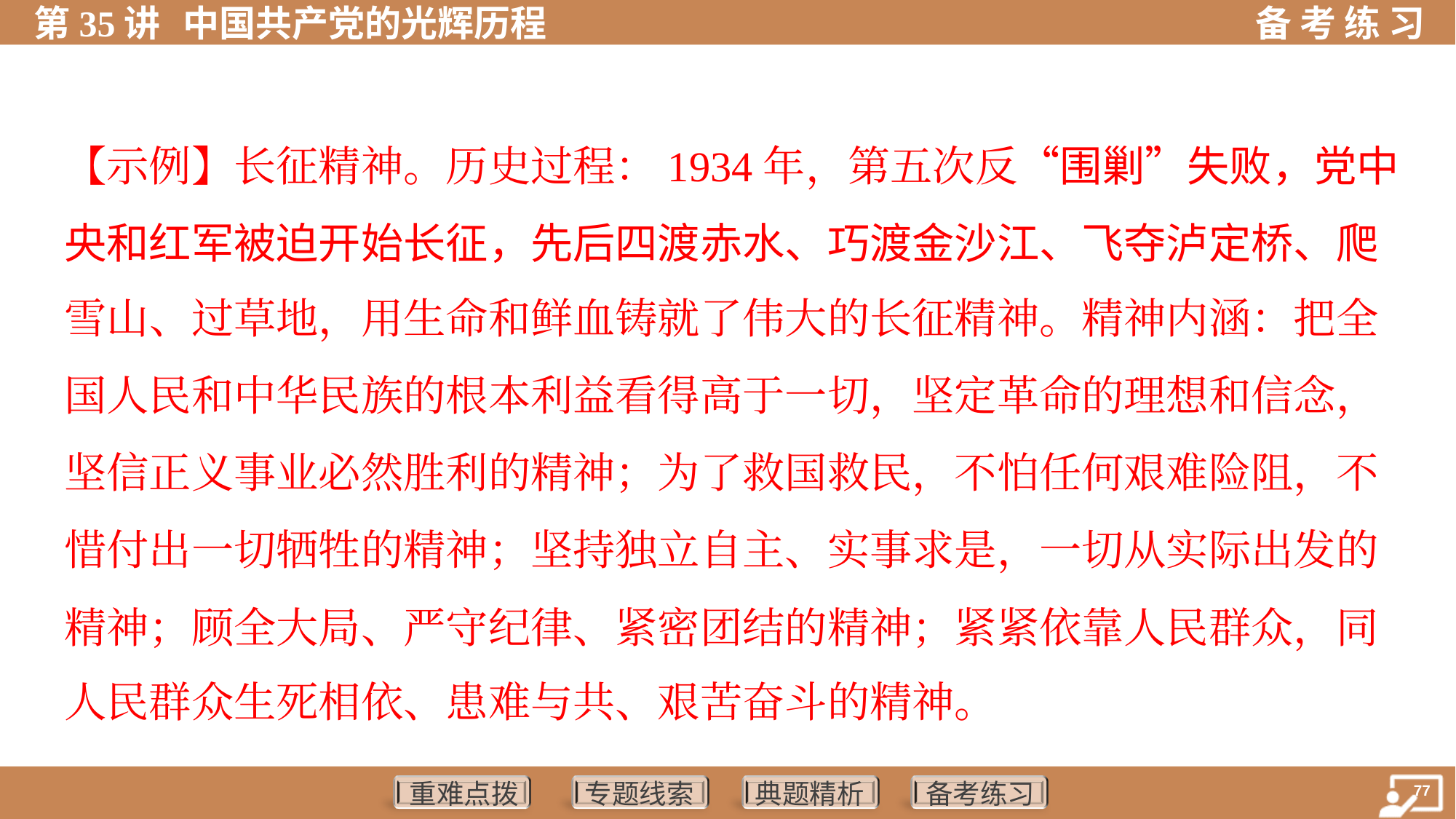

【示例】长征精神。历史过程：1934年，第五次反“围剿”失败，党中
央和红军被迫开始长征，先后四渡赤水、巧渡金沙江、飞夺泸定桥、爬
雪山、过草地，用生命和鲜血铸就了伟大的长征精神。精神内涵：把全
国人民和中华民族的根本利益看得高于一切，坚定革命的理想和信念，
坚信正义事业必然胜利的精神；为了救国救民，不怕任何艰难险阻，不
惜付出一切牺牲的精神；坚持独立自主、实事求是，一切从实际出发的
精神；顾全大局、严守纪律、紧密团结的精神；紧紧依靠人民群众，同
人民群众生死相依、患难与共、艰苦奋斗的精神。